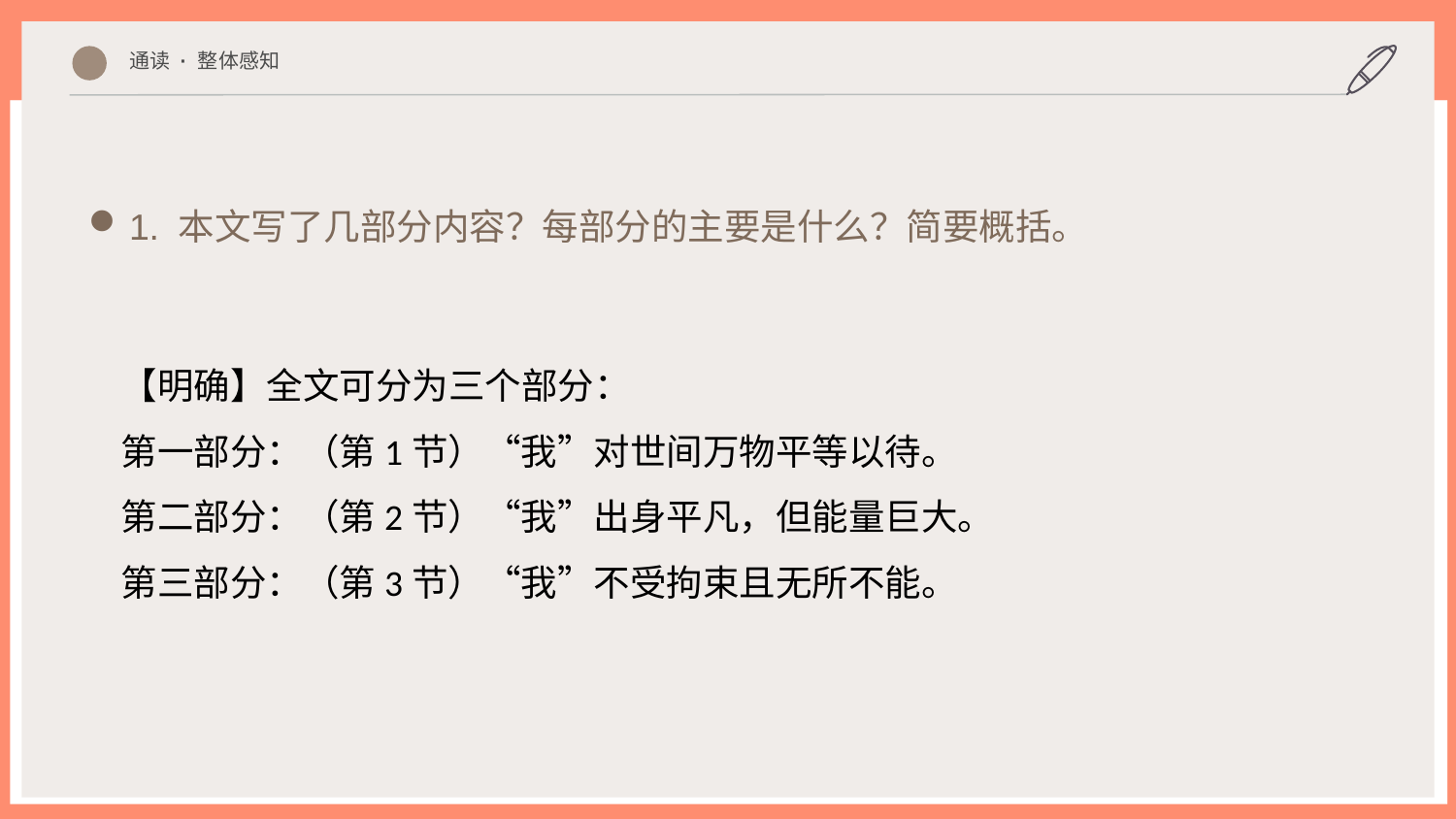

1. 本文写了几部分内容？每部分的主要是什么？简要概括。
通读 · 整体感知

【明确】全文可分为三个部分：
第一部分：（第1节）“我”对世间万物平等以待。
第二部分：（第2节）“我”出身平凡，但能量巨大。
第三部分：（第3节）“我”不受拘束且无所不能。